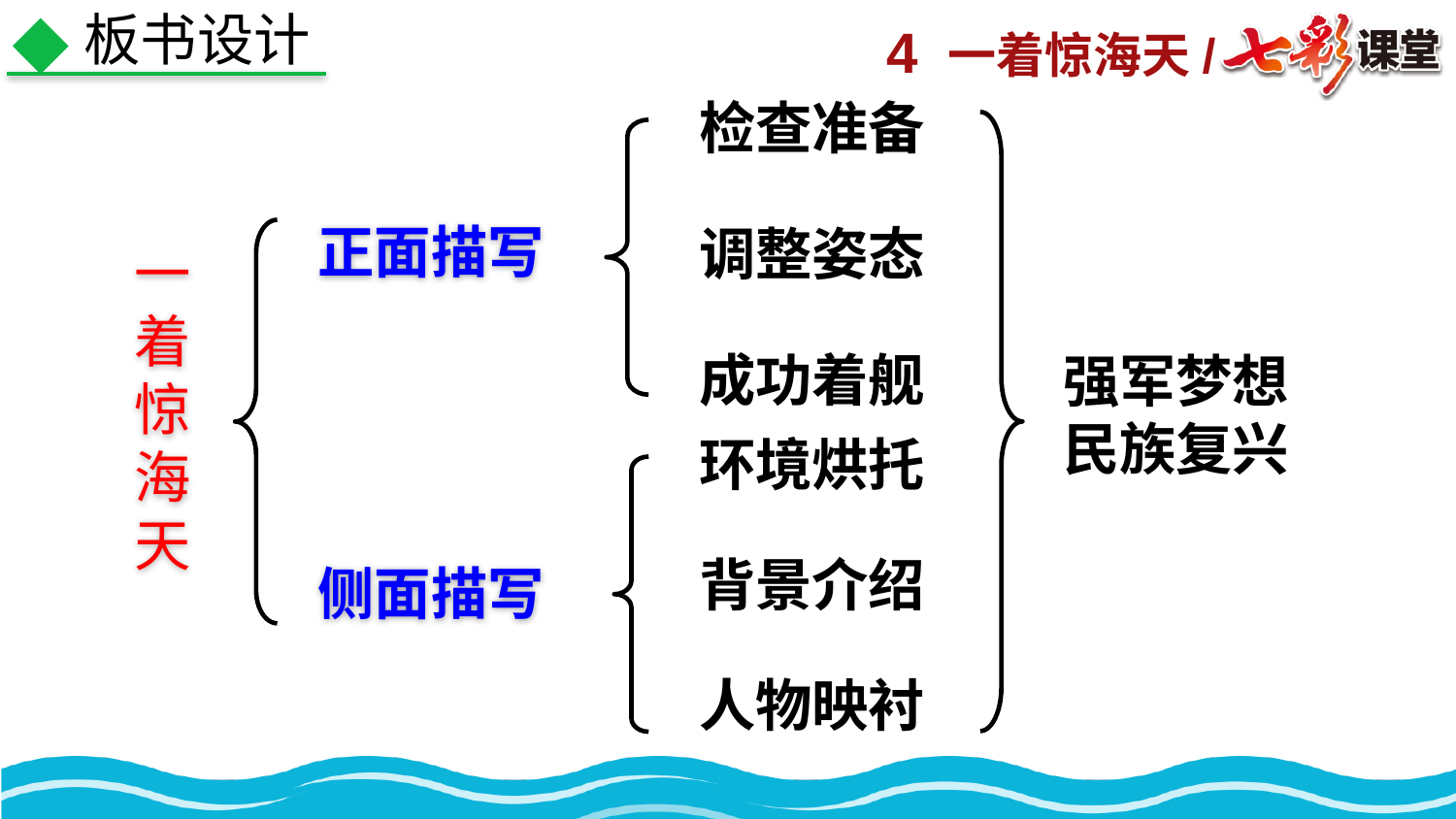

板书设计

检查准备

正面描写
调整姿态

一着惊海天
成功着舰
强军梦想
民族复兴
环境烘托

背景介绍
侧面描写
人物映衬